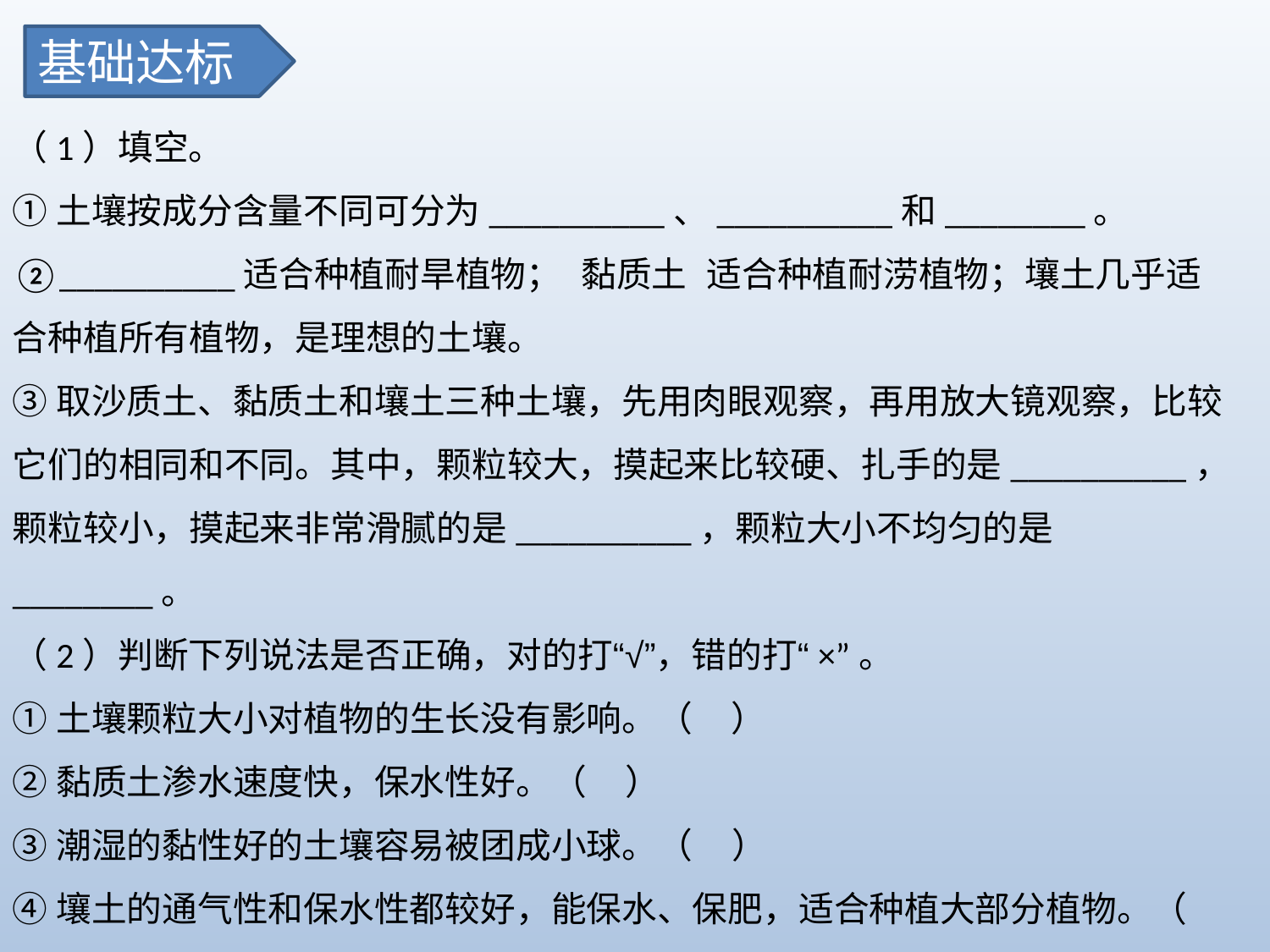

基础达标
（1）填空。
①土壤按成分含量不同可分为__________、__________和________。
②__________适合种植耐旱植物；  黏质土  适合种植耐涝植物；壤土几乎适合种植所有植物，是理想的土壤。
③取沙质土、黏质土和壤土三种土壤，先用肉眼观察，再用放大镜观察，比较它们的相同和不同。其中，颗粒较大，摸起来比较硬、扎手的是__________，颗粒较小，摸起来非常滑腻的是__________，颗粒大小不均匀的是________。
（2）判断下列说法是否正确，对的打“√”，错的打“×”。
①土壤颗粒大小对植物的生长没有影响。（    ）
②黏质土渗水速度快，保水性好。（    ）
③潮湿的黏性好的土壤容易被团成小球。（    ）
④壤土的通气性和保水性都较好，能保水、保肥，适合种植大部分植物。（    ）
⑤土壤和壤土是同一种物质。（    ）